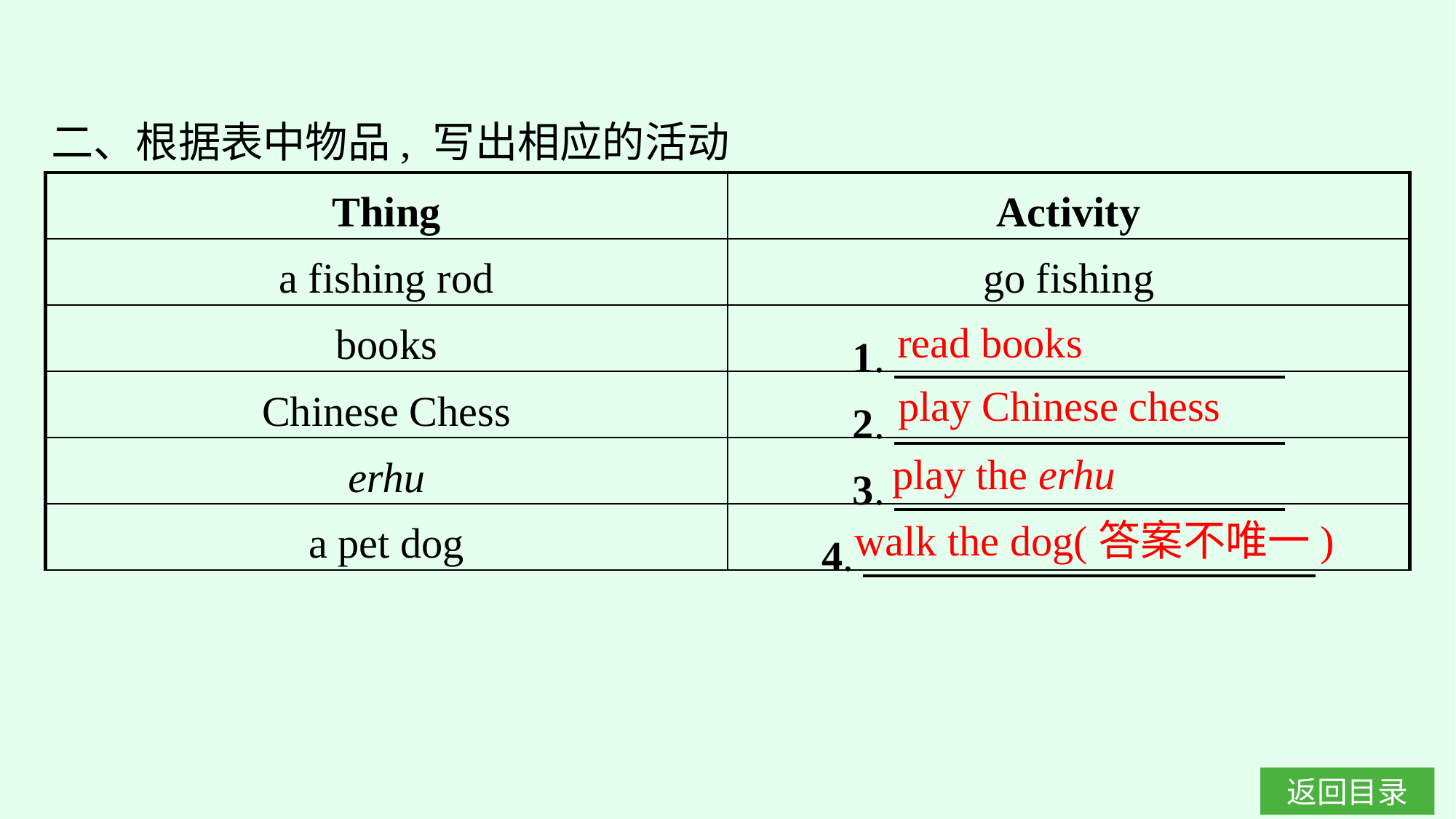

二、根据表中物品, 写出相应的活动
| Thing | Activity |
| --- | --- |
| a fishing rod | go fishing |
| books | 1. |
| Chinese Chess | 2. |
| erhu | 3. |
| a pet dog | 4. |
read books
play Chinese chess
play the erhu
walk the dog(答案不唯一)